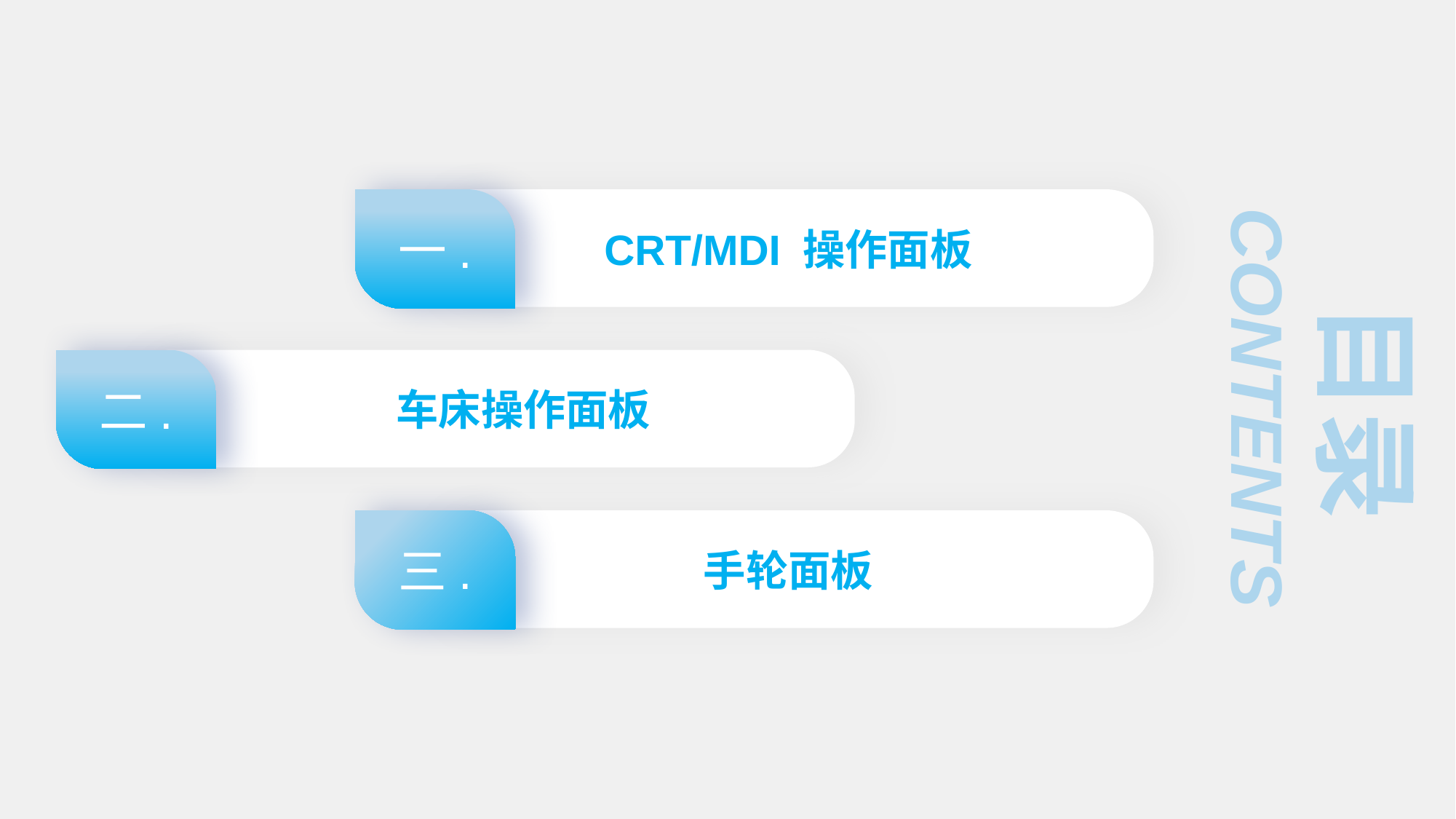

一.
CRT/MDI 操作面板
二.
      车床操作面板
三.
手轮面板
目录
CONTENTS